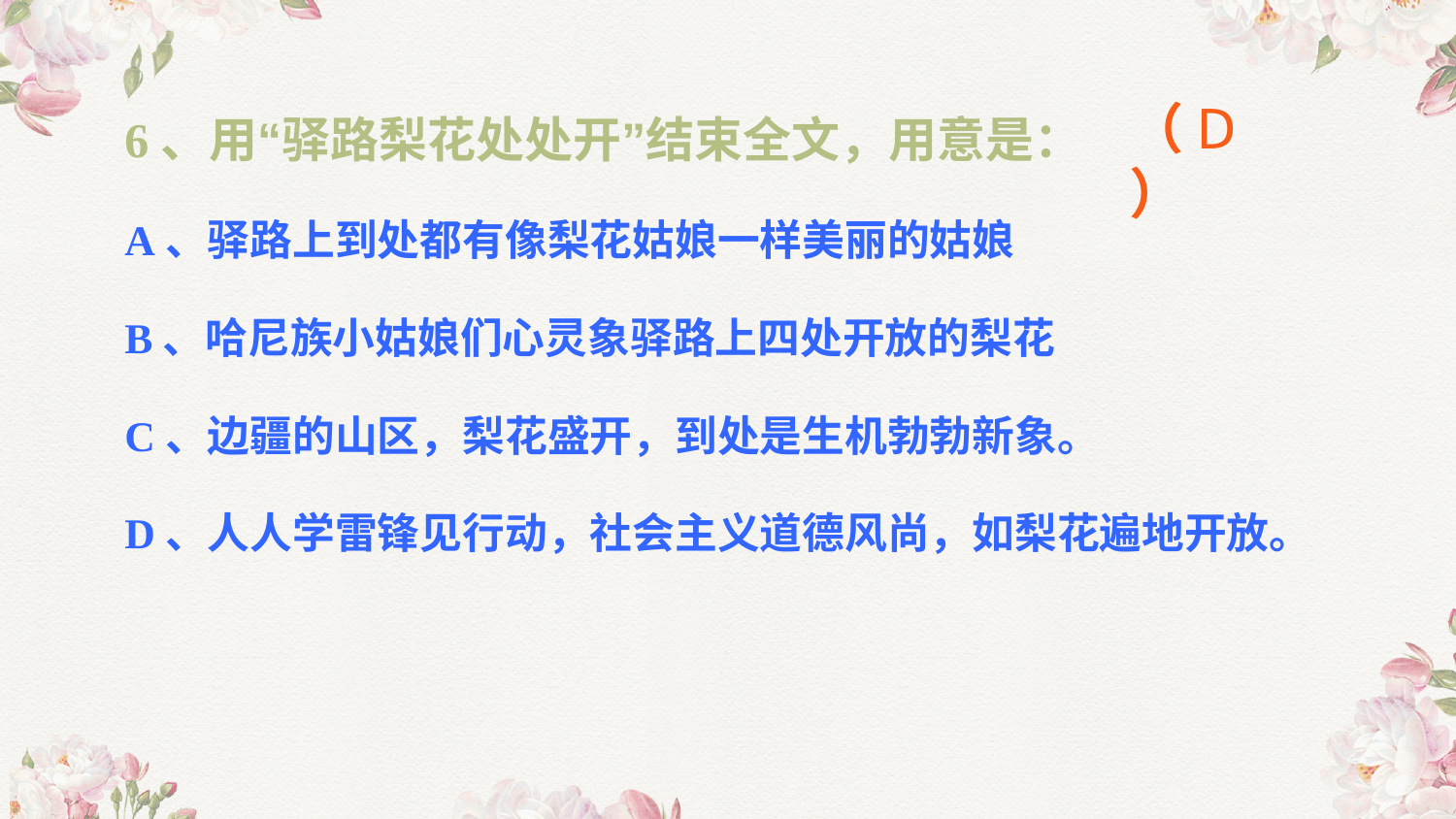

6、用“驿路梨花处处开”结束全文，用意是：
A、驿路上到处都有像梨花姑娘一样美丽的姑娘
B、哈尼族小姑娘们心灵象驿路上四处开放的梨花
C、边疆的山区，梨花盛开，到处是生机勃勃新象。
D、人人学雷锋见行动，社会主义道德风尚，如梨花遍地开放。
（D）